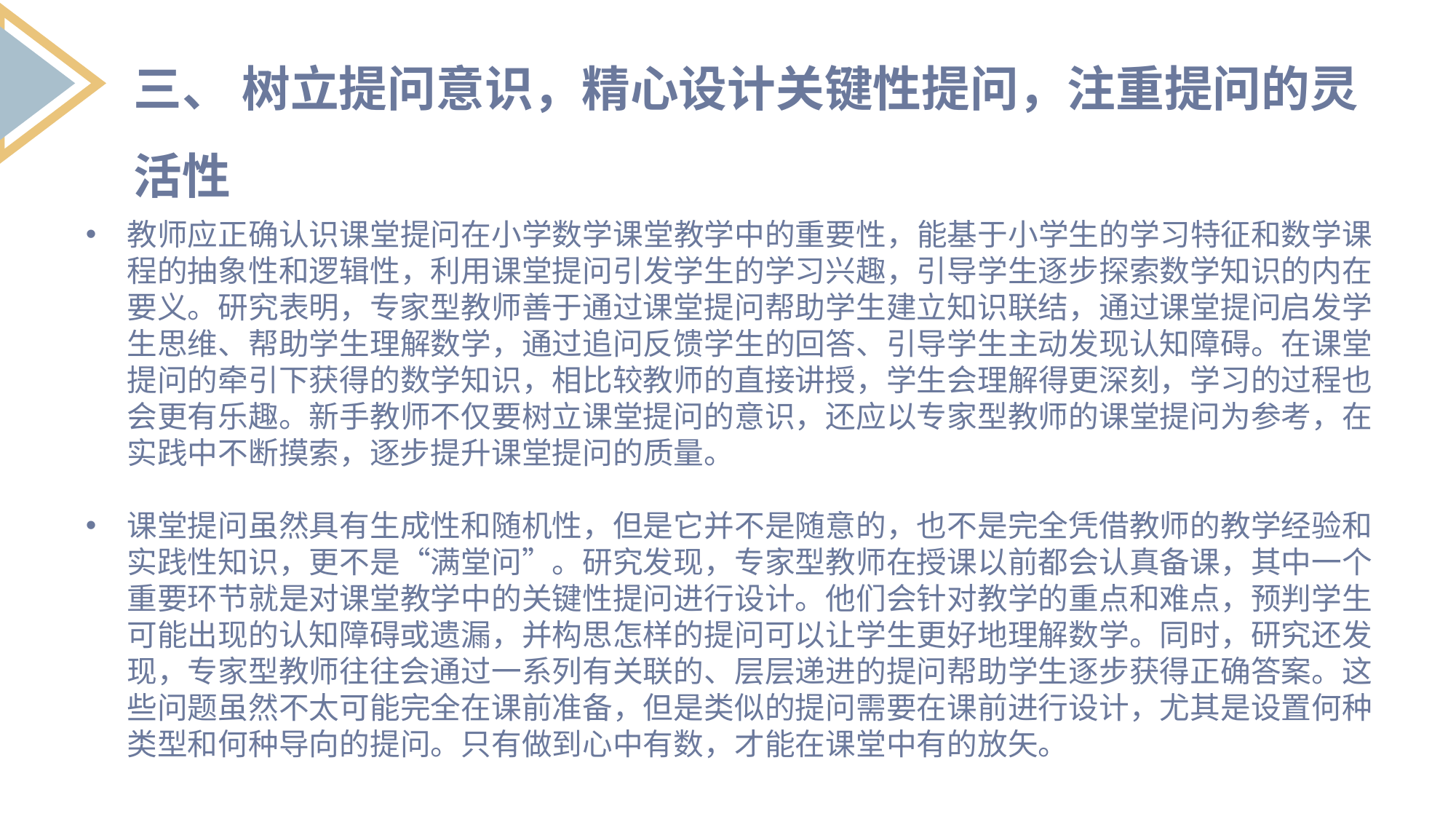

三、 树立提问意识，精心设计关键性提问，注重提问的灵活性

教师应正确认识课堂提问在小学数学课堂教学中的重要性，能基于小学生的学习特征和数学课程的抽象性和逻辑性，利用课堂提问引发学生的学习兴趣，引导学生逐步探索数学知识的内在要义。研究表明，专家型教师善于通过课堂提问帮助学生建立知识联结，通过课堂提问启发学生思维、帮助学生理解数学，通过追问反馈学生的回答、引导学生主动发现认知障碍。在课堂提问的牵引下获得的数学知识，相比较教师的直接讲授，学生会理解得更深刻，学习的过程也会更有乐趣。新手教师不仅要树立课堂提问的意识，还应以专家型教师的课堂提问为参考，在实践中不断摸索，逐步提升课堂提问的质量。

课堂提问虽然具有生成性和随机性，但是它并不是随意的，也不是完全凭借教师的教学经验和实践性知识，更不是“满堂问”。研究发现，专家型教师在授课以前都会认真备课，其中一个重要环节就是对课堂教学中的关键性提问进行设计。他们会针对教学的重点和难点，预判学生可能出现的认知障碍或遗漏，并构思怎样的提问可以让学生更好地理解数学。同时，研究还发现，专家型教师往往会通过一系列有关联的、层层递进的提问帮助学生逐步获得正确答案。这些问题虽然不太可能完全在课前准备，但是类似的提问需要在课前进行设计，尤其是设置何种类型和何种导向的提问。只有做到心中有数，才能在课堂中有的放矢。